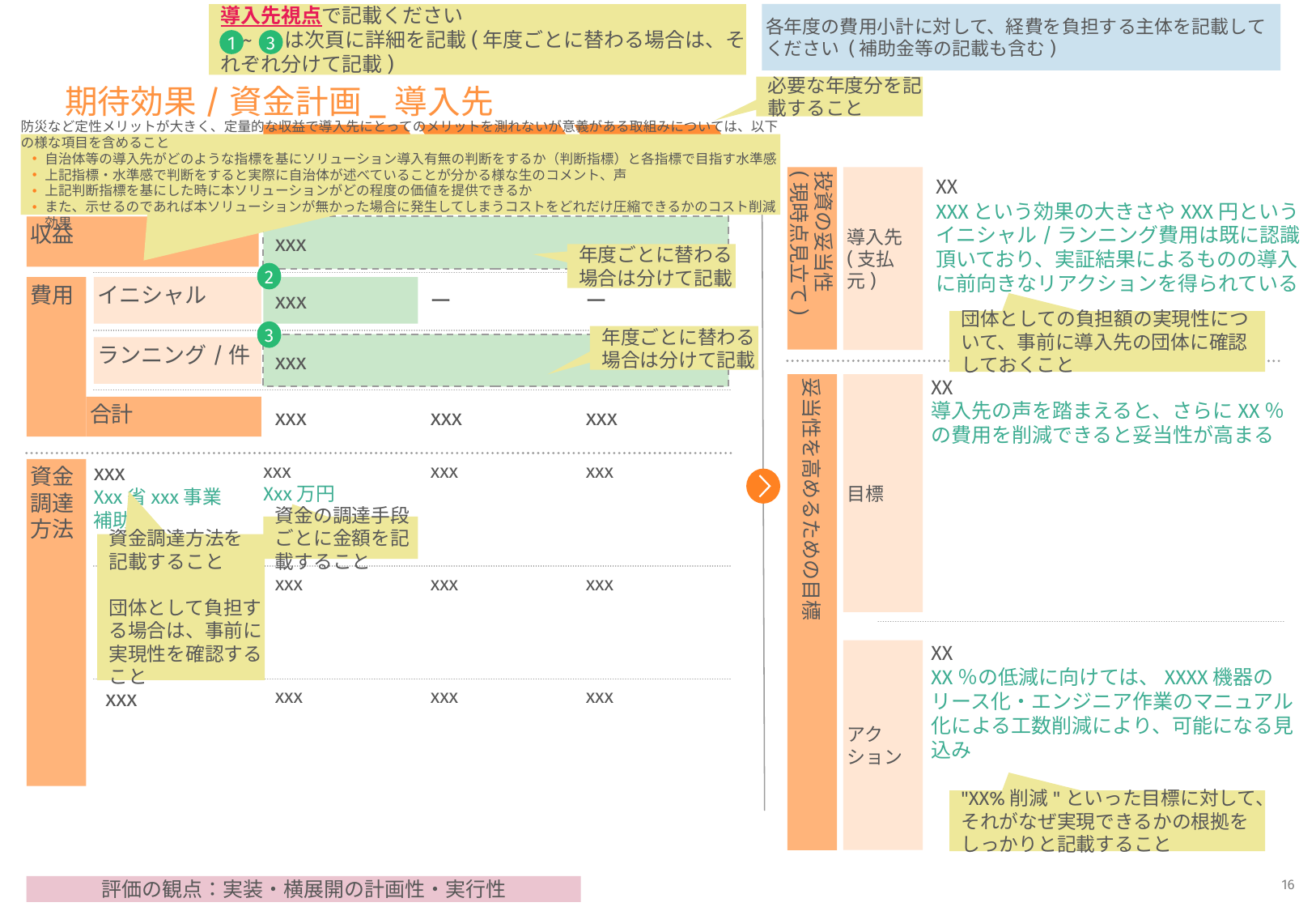

各年度の費用小計に対して、経費を負担する主体を記載してください (補助金等の記載も含む)
導入先視点で記載ください
    ~     は次頁に詳細を記載(年度ごとに替わる場合は、それぞれ分けて記載)
1
3
必要な年度分を記載すること
# 期待効果/資金計画_導入先
2026年度
2027年度
2028年度
防災など定性メリットが大きく、定量的な収益で導入先にとってのメリットを測れないが意義がある取組みについては、以下の様な項目を含めること
自治体等の導入先がどのような指標を基にソリューション導入有無の判断をするか（判断指標）と各指標で目指す水準感
上記指標・水準感で判断をすると実際に自治体が述べていることが分かる様な生のコメント、声
上記判断指標を基にした時に本ソリューションがどの程度の価値を提供できるか
また、示せるのであれば本ソリューションが無かった場合に発生してしまうコストをどれだけ圧縮できるかのコスト削減効果
導入先
(支払元)
投資の妥当性
(現時点見立て)
XX
XXXという効果の大きさやXXX円というイニシャル/ランニング費用は既に認識頂いており、実証結果によるものの導入に前向きなリアクションを得られている
妥当性を高めるための目標
XX
導入先の声を踏まえると、さらにXX％の費用を削減できると妥当性が高まる
目標
アクション
XX
XX％の低減に向けては、XXXX機器のリース化・エンジニア作業のマニュアル化による工数削減により、可能になる見込み
1
収益
xxx
年度ごとに替わる
場合は分けて記載
2
費用
イニシャル
xxx
ー
ー
団体としての負担額の実現性について、事前に導入先の団体に確認しておくこと
3
年度ごとに替わる
場合は分けて記載
xxx
ランニング/件
合計
xxx
xxx
xxx
xxx
Xxx省xxx事業
補助金

xxx
Xxx万円

xxx
xxx
資金調達
方法

資金の調達手段ごとに金額を記載すること
資金調達方法を
記載すること

団体として負担する場合は、事前に実現性を確認すること
xxx
xxx
xxx
xxx
xxx
xxx
xxx
xxx
"XX%削減"といった目標に対して、それがなぜ実現できるかの根拠をしっかりと記載すること
評価の観点：実装・横展開の計画性・実行性